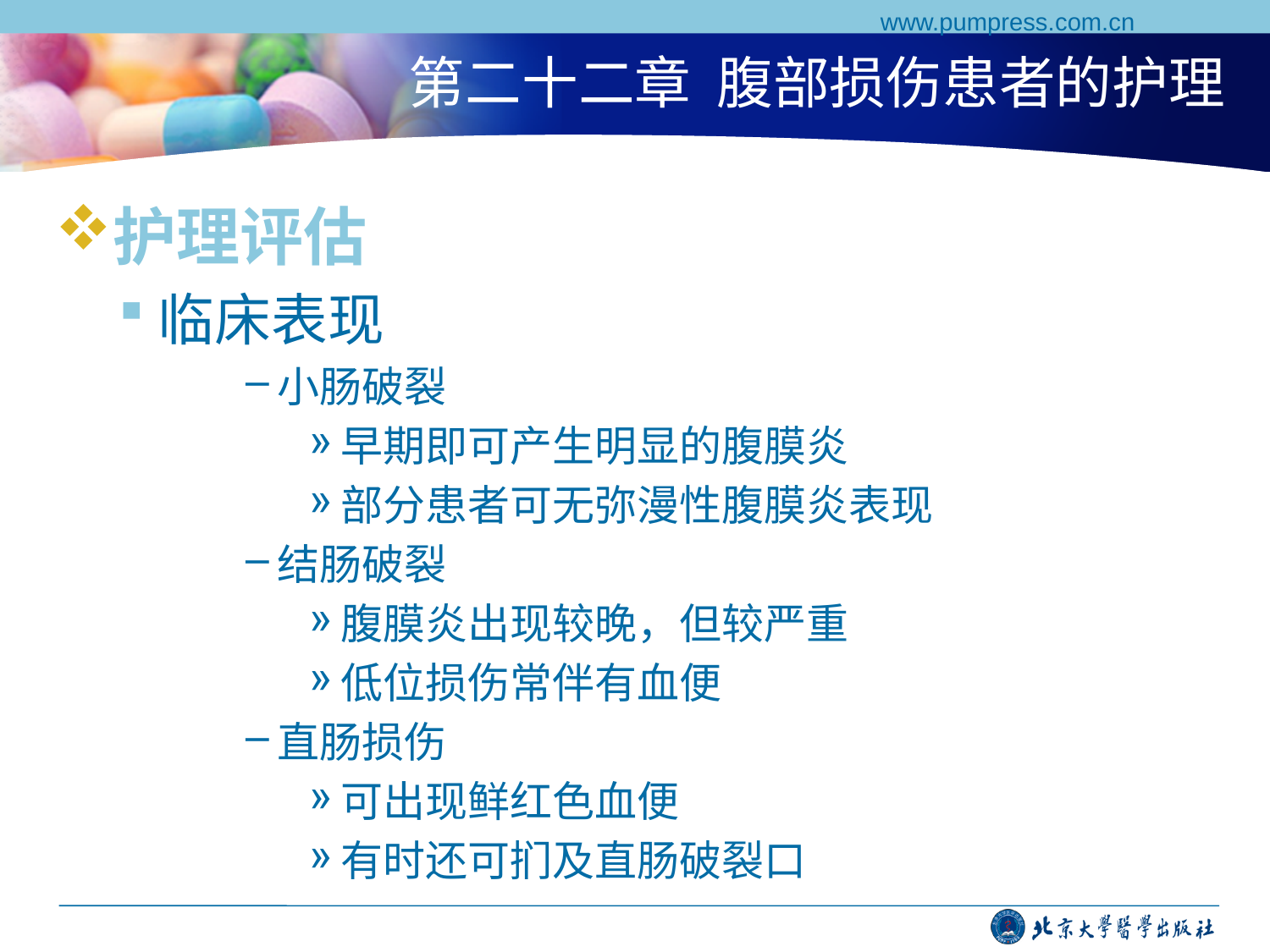

www.pumpress.com.cn
# 第二十二章  腹部损伤患者的护理
护理评估
临床表现
小肠破裂
早期即可产生明显的腹膜炎
部分患者可无弥漫性腹膜炎表现
结肠破裂
腹膜炎出现较晚，但较严重
低位损伤常伴有血便
直肠损伤
可出现鲜红色血便
有时还可扪及直肠破裂口